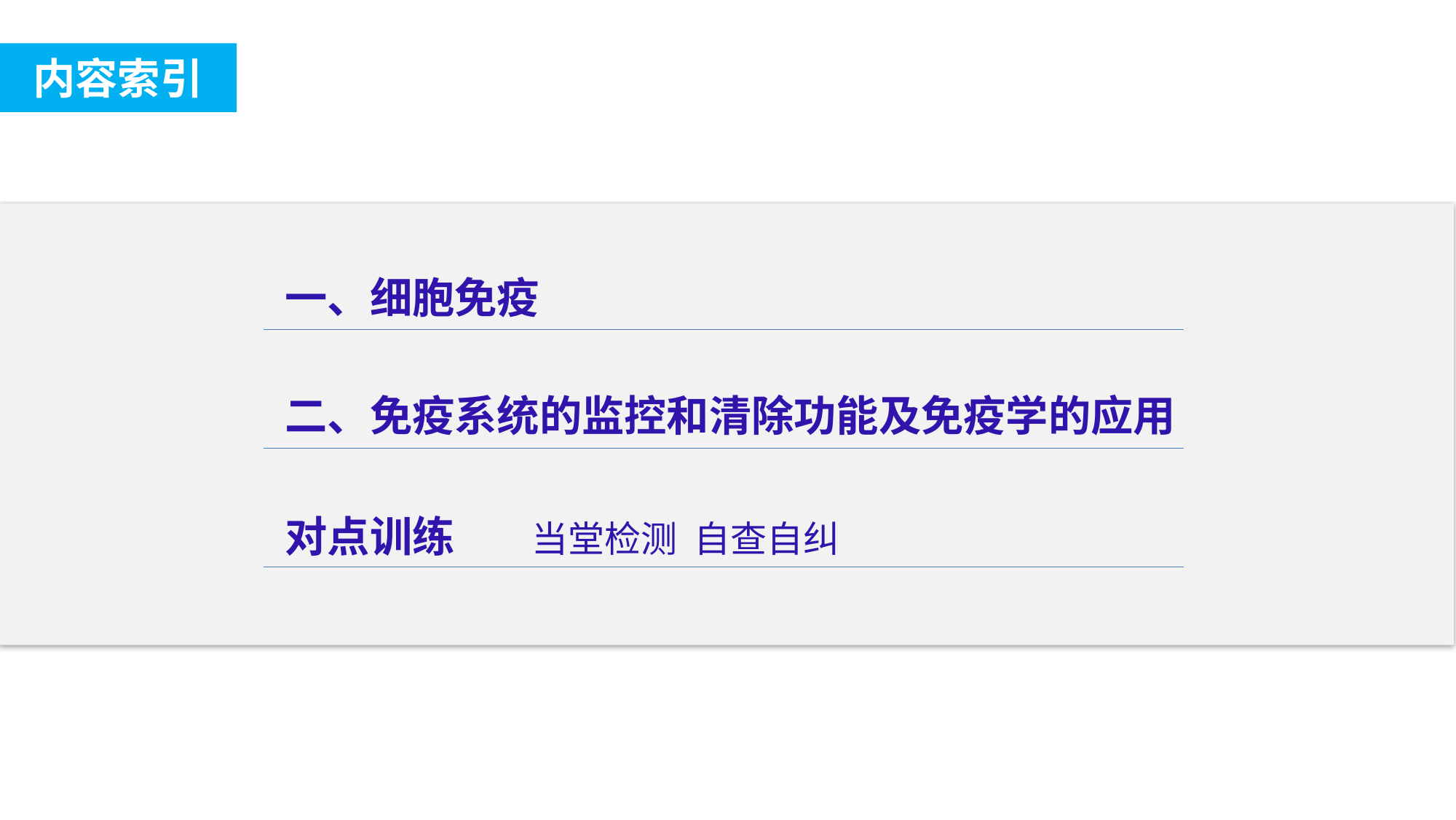

内容索引

一、细胞免疫
二、免疫系统的监控和清除功能及免疫学的应用
对点训练        当堂检测  自查自纠